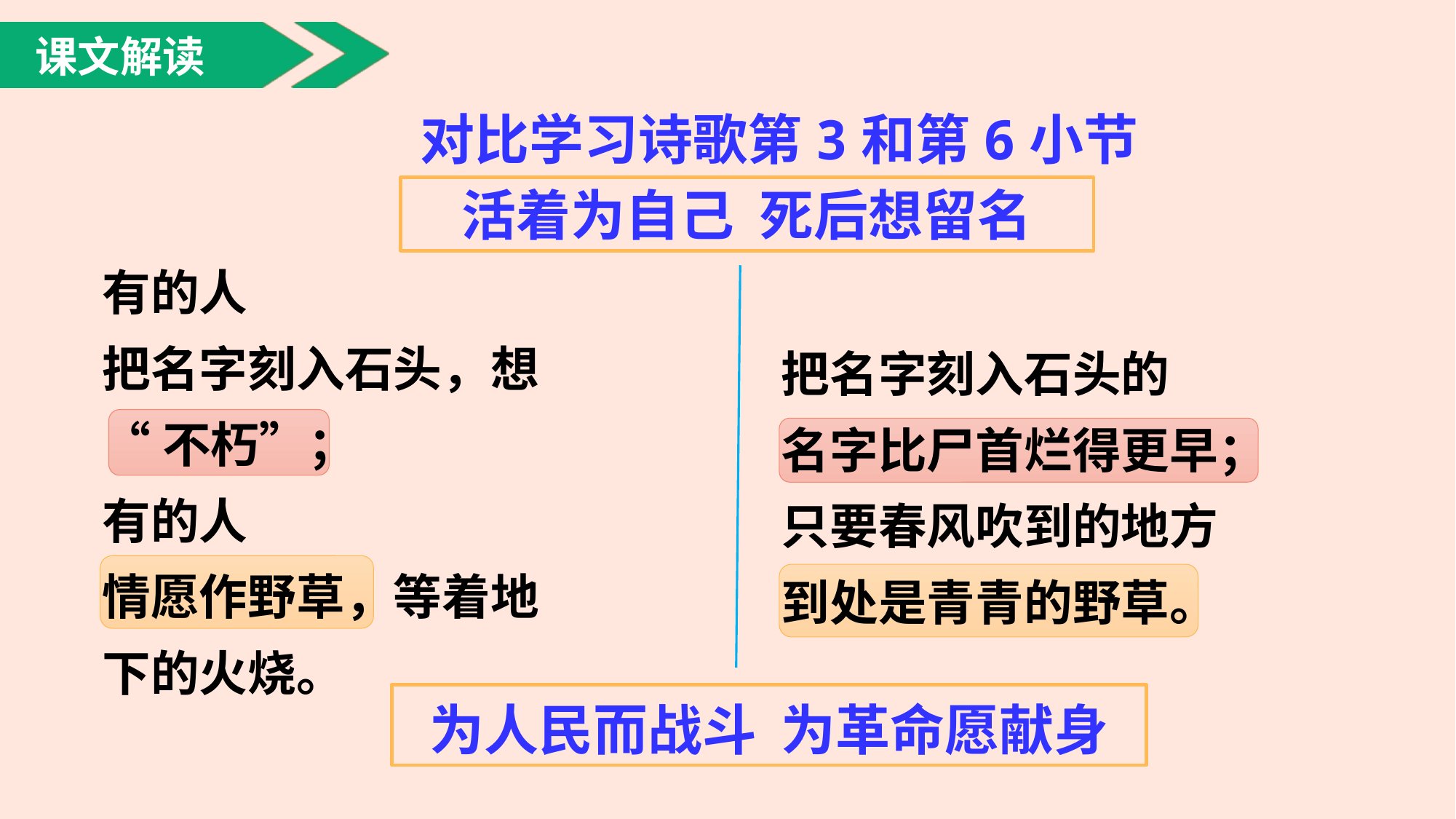

课文解读
对比学习诗歌第3和第6小节
活着为自己  死后想留名
有的人
把名字刻入石头，想
“不朽”；
有的人
情愿作野草，等着地
下的火烧。
把名字刻入石头的
名字比尸首烂得更早；
只要春风吹到的地方
到处是青青的野草。

为人民而战斗  为革命愿献身